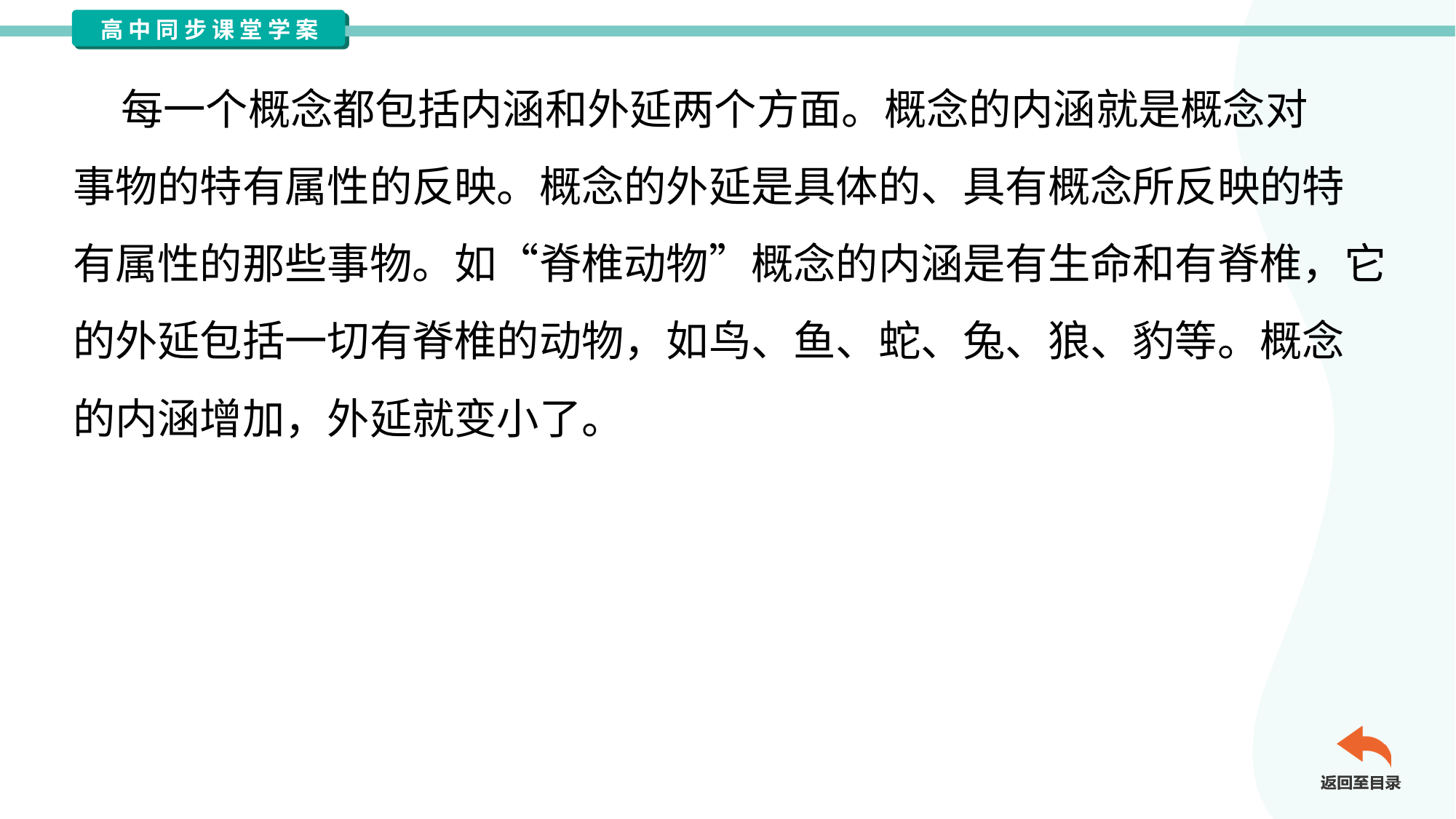

每一个概念都包括内涵和外延两个方面。概念的内涵就是概念对
事物的特有属性的反映。概念的外延是具体的、具有概念所反映的特
有属性的那些事物。如“脊椎动物”概念的内涵是有生命和有脊椎，它
的外延包括一切有脊椎的动物，如鸟、鱼、蛇、兔、狼、豹等。概念
的内涵增加，外延就变小了。